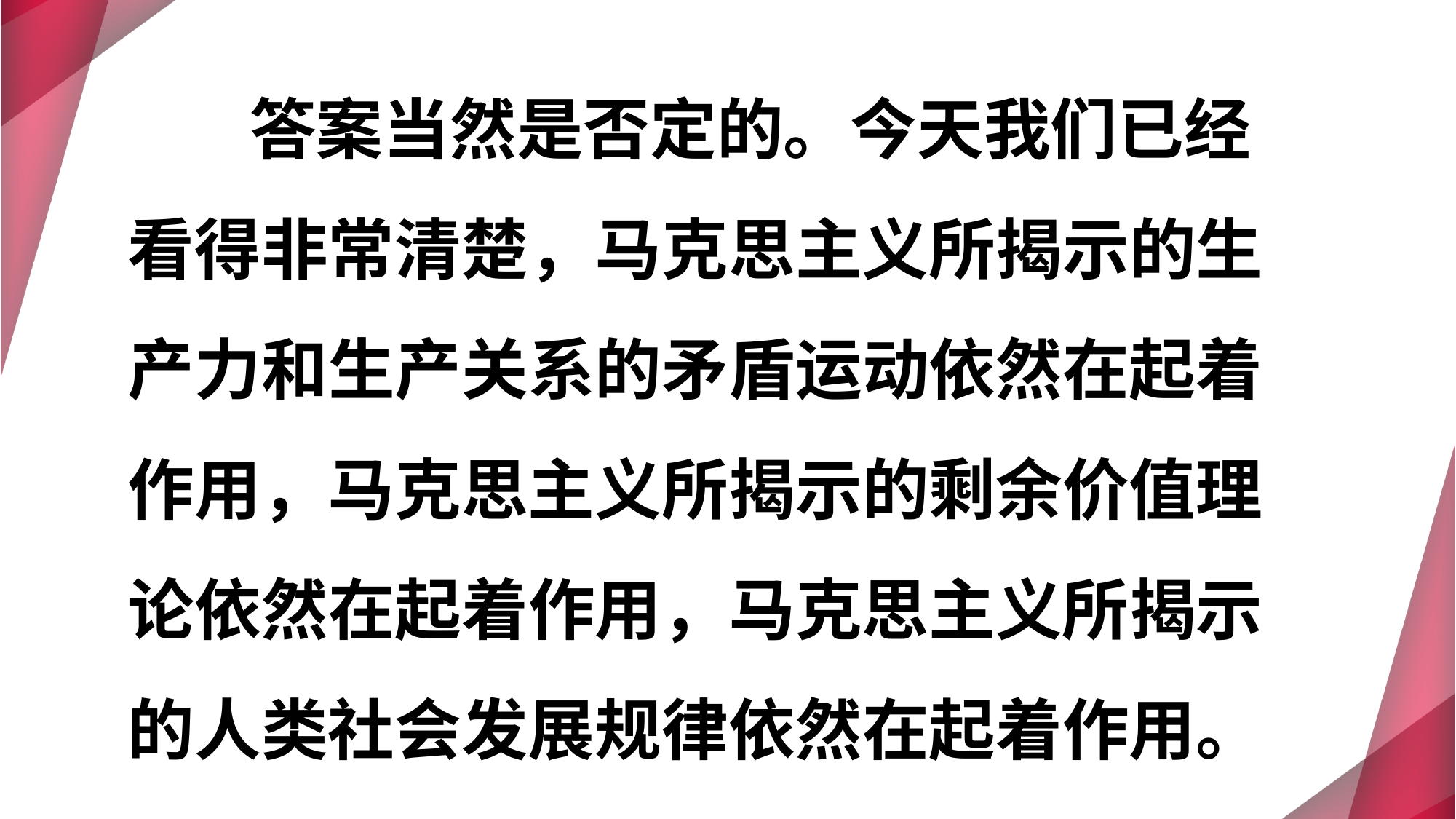

答案当然是否定的。今天我们已经看得非常清楚，马克思主义所揭示的生产力和生产关系的矛盾运动依然在起着作用，马克思主义所揭示的剩余价值理论依然在起着作用，马克思主义所揭示的人类社会发展规律依然在起着作用。